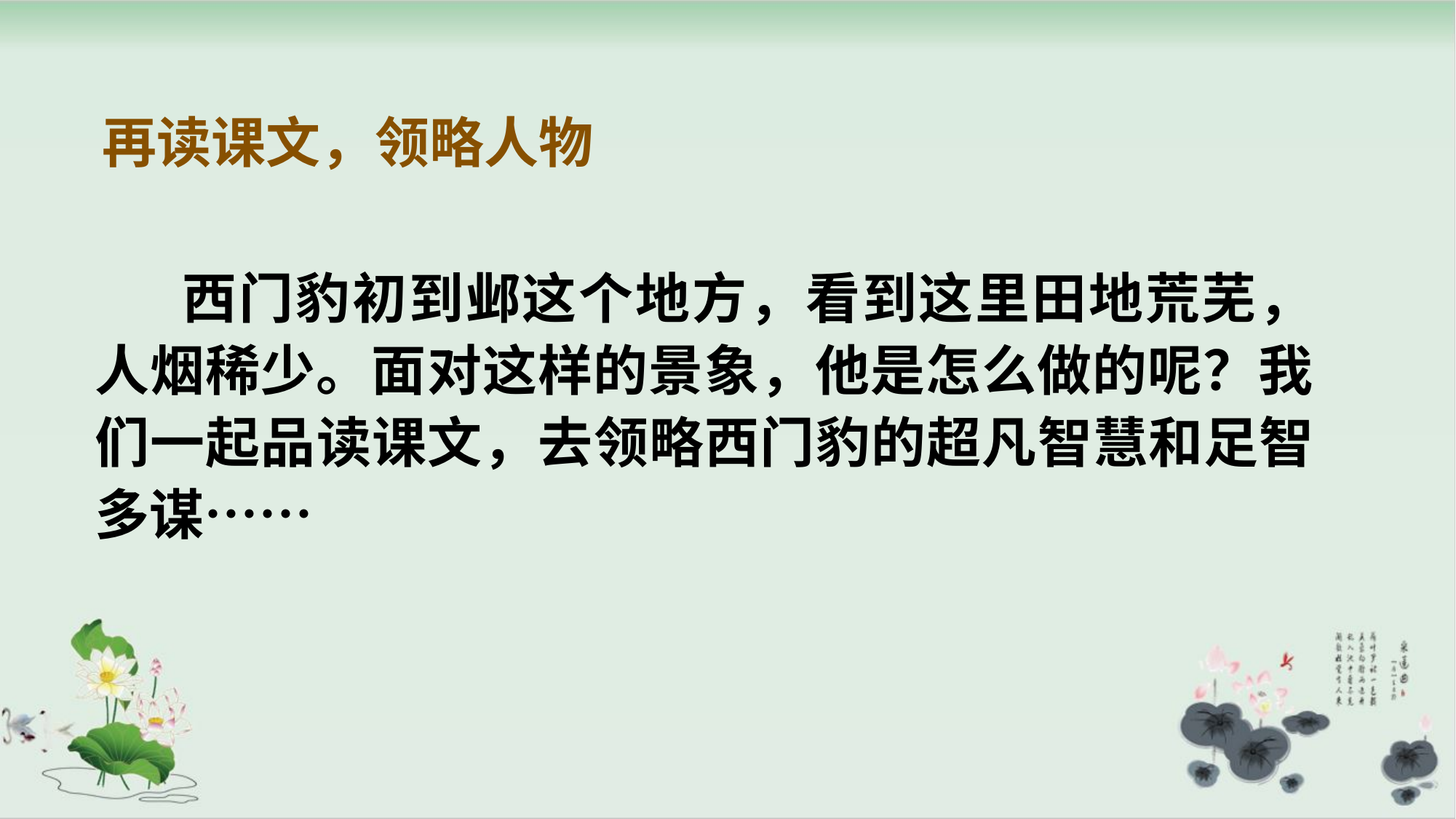

再读课文，领略人物
     西门豹初到邺这个地方，看到这里田地荒芜，人烟稀少。面对这样的景象，他是怎么做的呢？我们一起品读课文，去领略西门豹的超凡智慧和足智多谋……